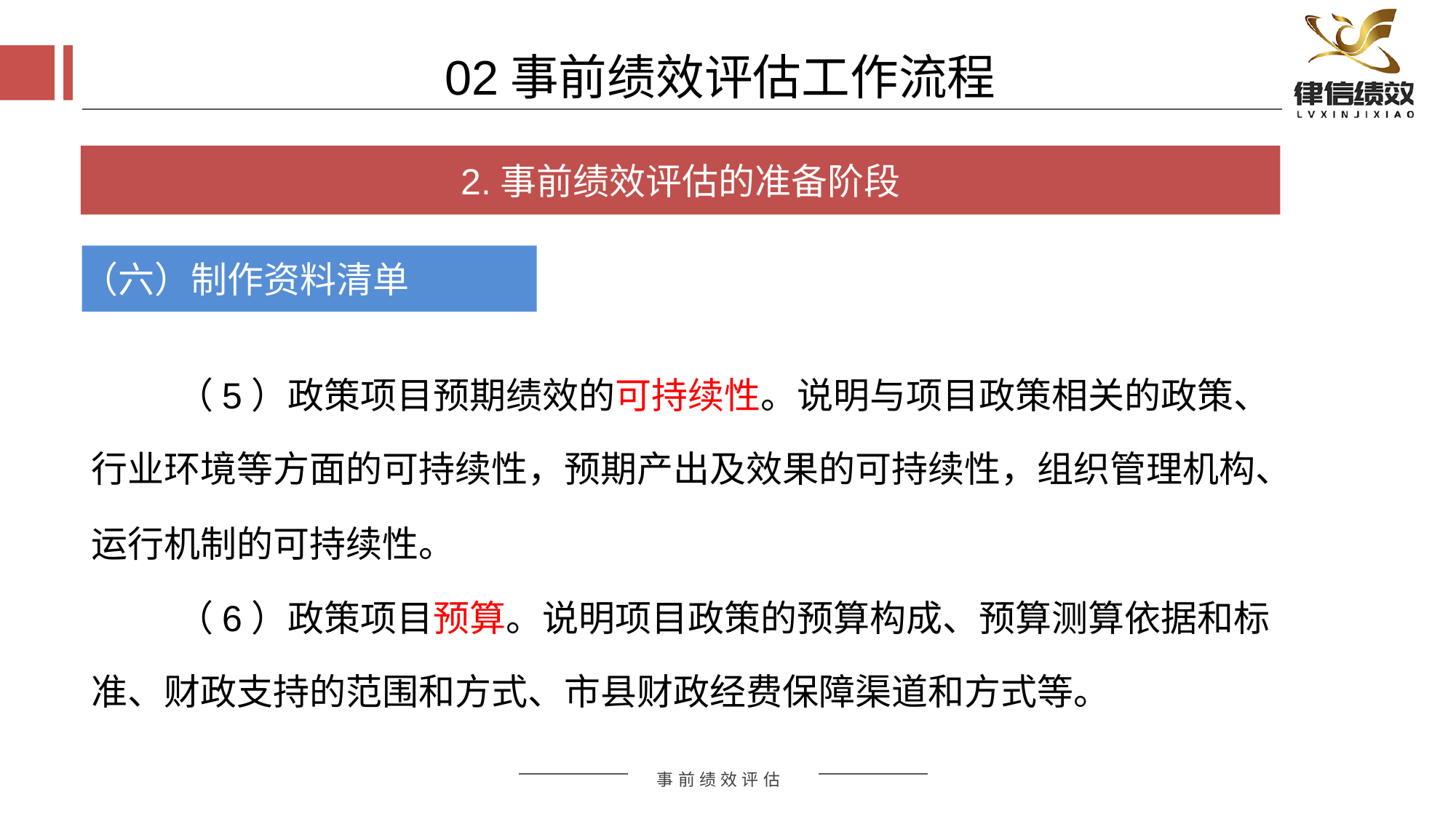

02事前绩效评估工作流程
2.事前绩效评估的准备阶段
（六）制作资料清单
（5）政策项目预期绩效的可持续性。说明与项目政策相关的政策、行业环境等方面的可持续性，预期产出及效果的可持续性，组织管理机构、运行机制的可持续性。
（6）政策项目预算。说明项目政策的预算构成、预算测算依据和标准、财政支持的范围和方式、市县财政经费保障渠道和方式等。

评估方式
评估方式